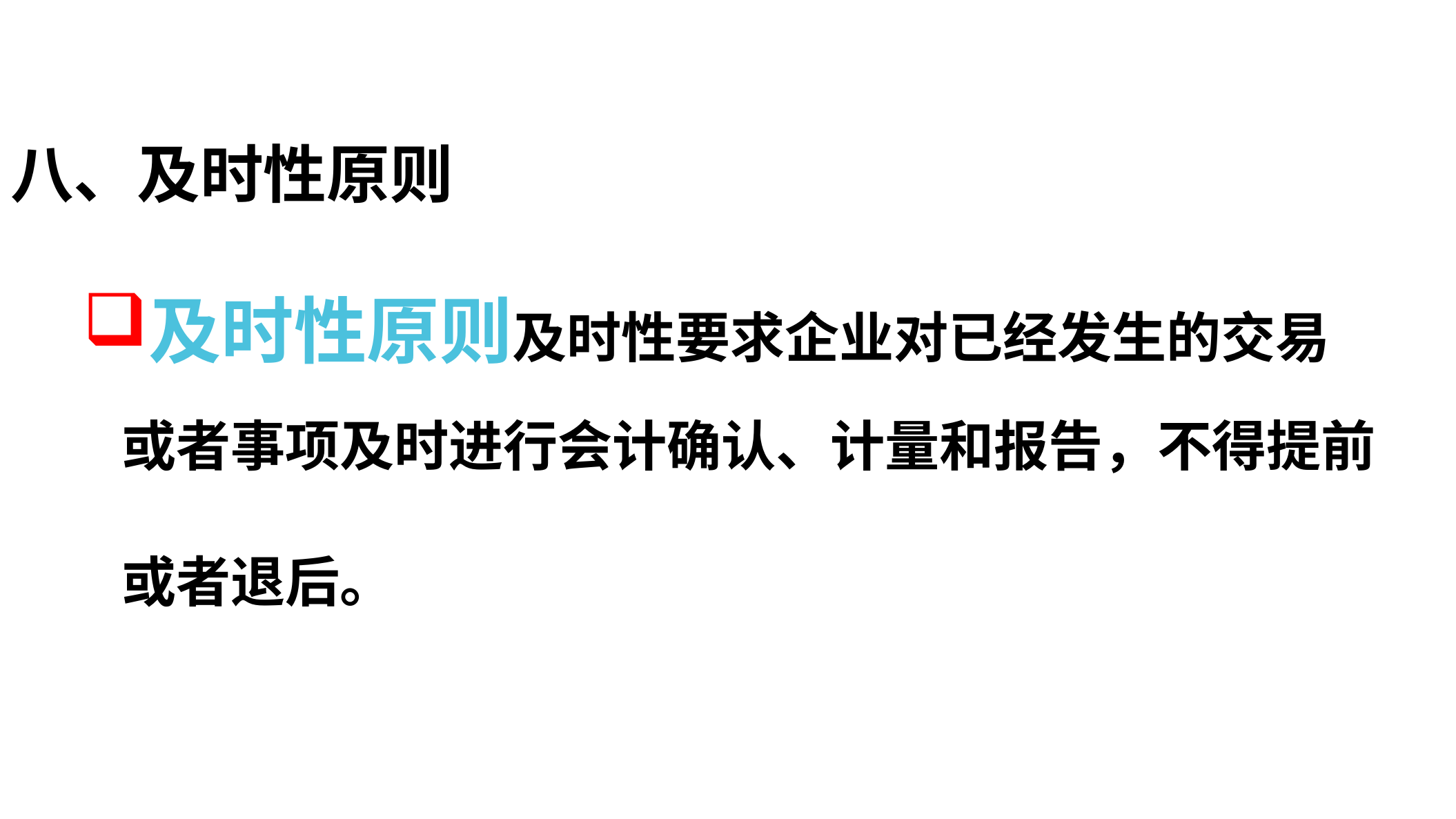

八、及时性原则
及时性原则及时性要求企业对已经发生的交易或者事项及时进行会计确认、计量和报告，不得提前或者退后。
59